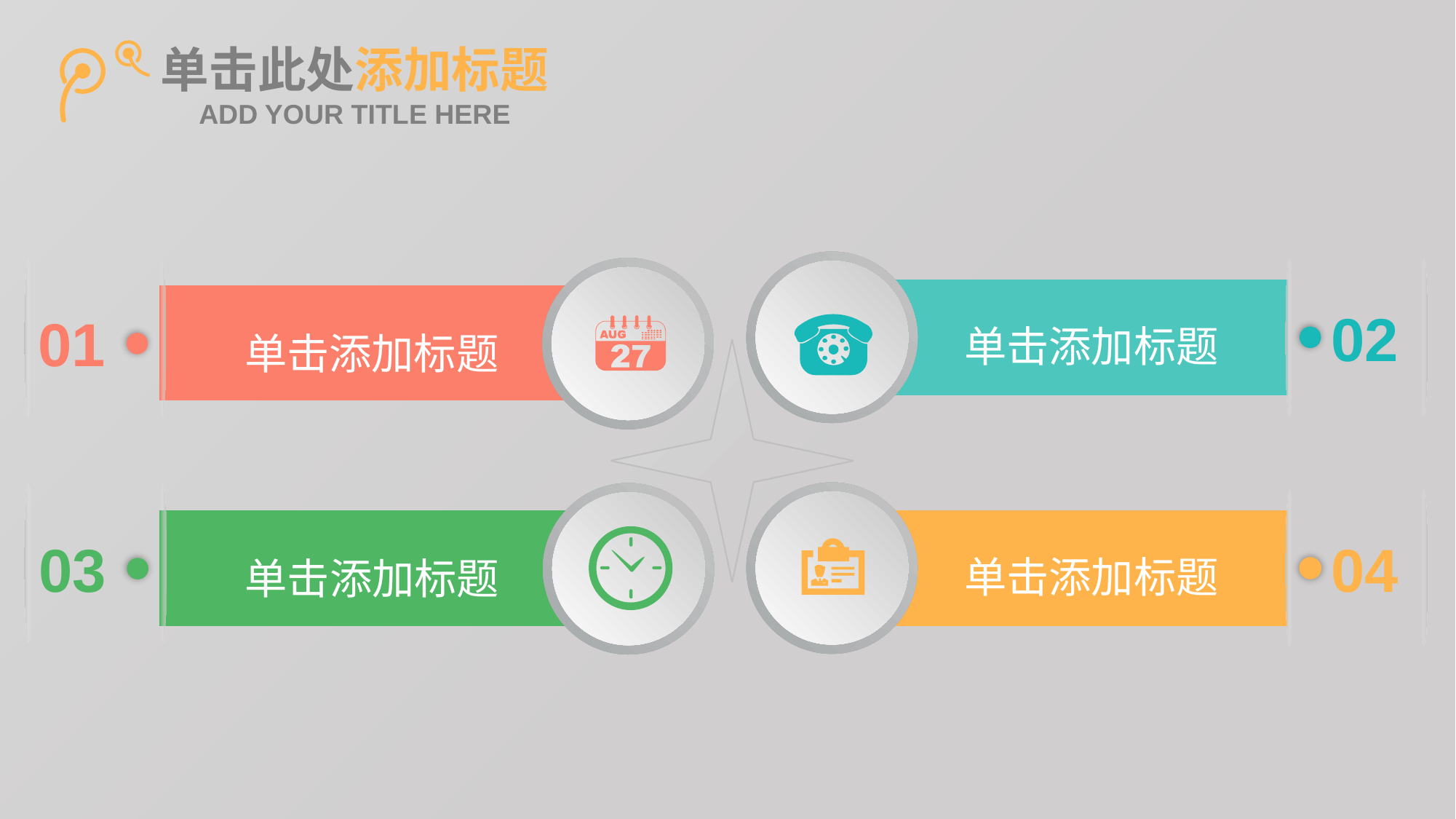

单击此处添加标题
ADD YOUR TITLE HERE

单击添加标题
02
单击添加标题
01

单击添加标题
单击添加标题
04
03